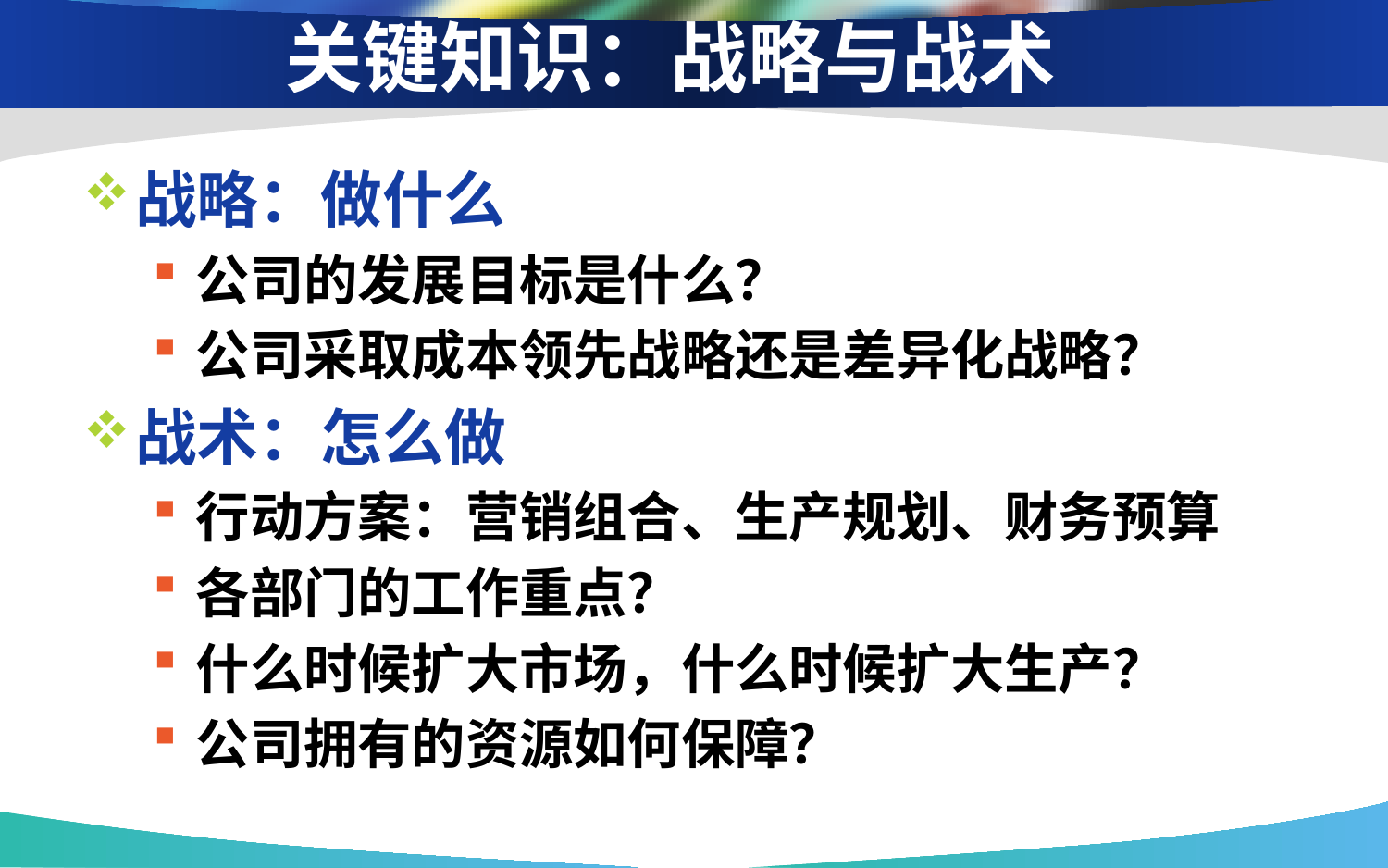

# 关键知识：战略与战术
战略：做什么
公司的发展目标是什么？
公司采取成本领先战略还是差异化战略？
战术：怎么做
行动方案：营销组合、生产规划、财务预算
各部门的工作重点？
什么时候扩大市场，什么时候扩大生产？
公司拥有的资源如何保障？